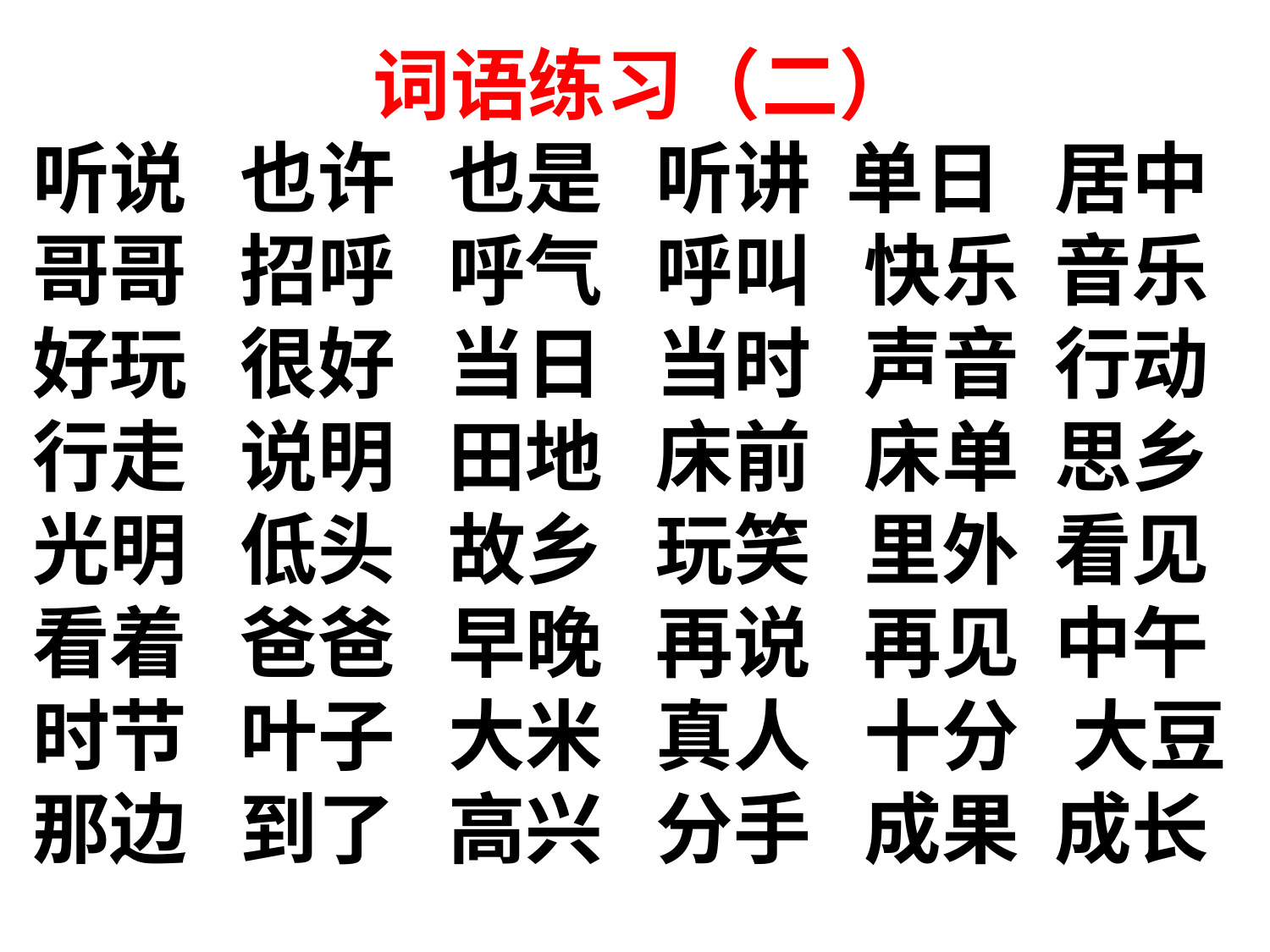

词语练习（二）
听说   也许   也是   听讲  单日   居中哥哥   招呼   呼气   呼叫   快乐  音乐
好玩   很好   当日   当时   声音  行动
行走   说明   田地   床前   床单  思乡
光明   低头   故乡   玩笑   里外  看见
看着   爸爸   早晚   再说   再见  中午
时节   叶子   大米   真人   十分   大豆
那边   到了   高兴   分手   成果  成长